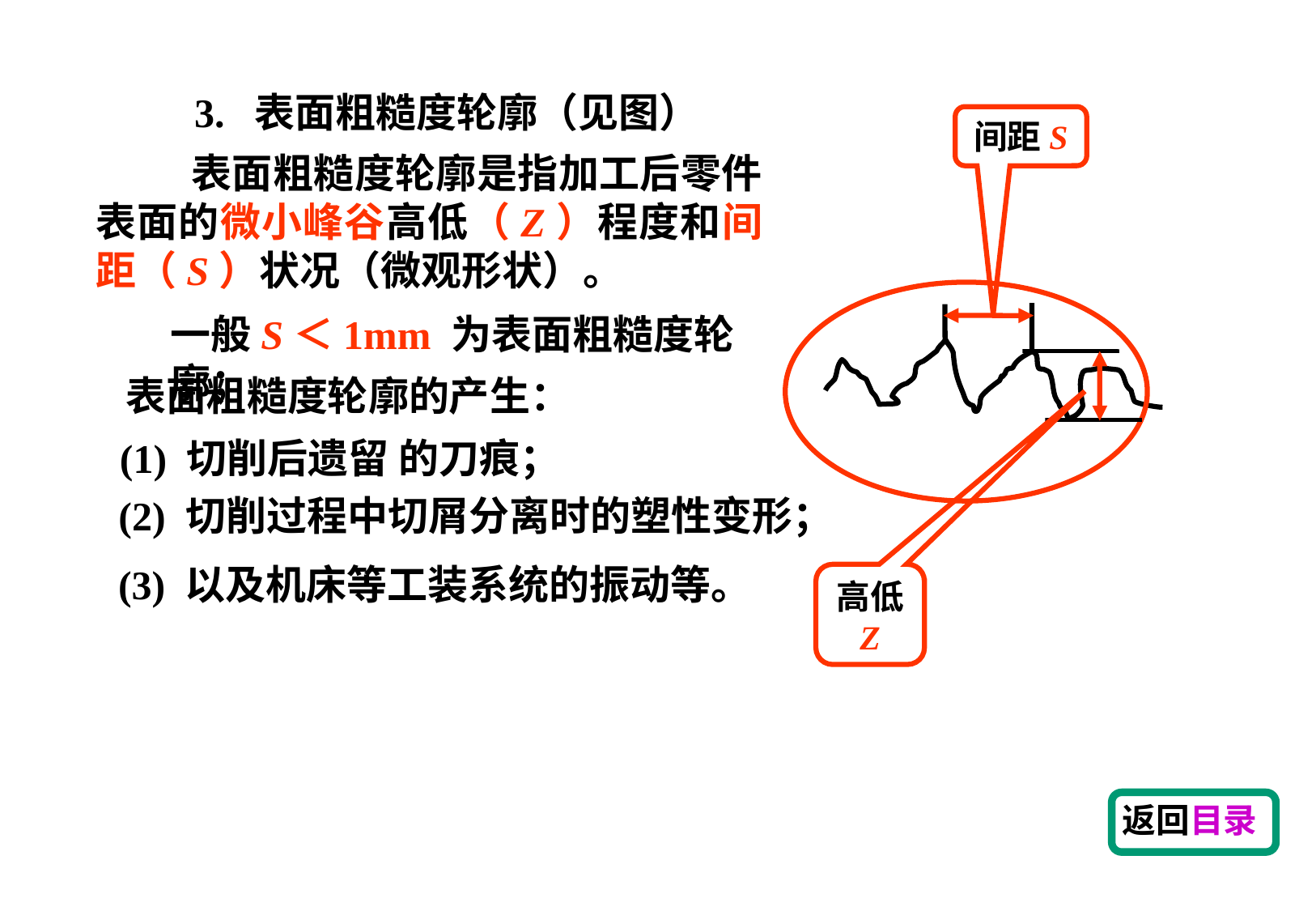

5
3.  表面粗糙度轮廓（见图）
间距S
         表面粗糙度轮廓是指加工后零件表面的微小峰谷高低（Z）程度和间距（S）状况（微观形状）。

一般S＜1mm 为表面粗糙度轮廓；
表面粗糙度轮廓的产生：
(1) 切削后遗留 的刀痕；
(2) 切削过程中切屑分离时的塑性变形；
(3) 以及机床等工装系统的振动等。
高低
Z
返回目录